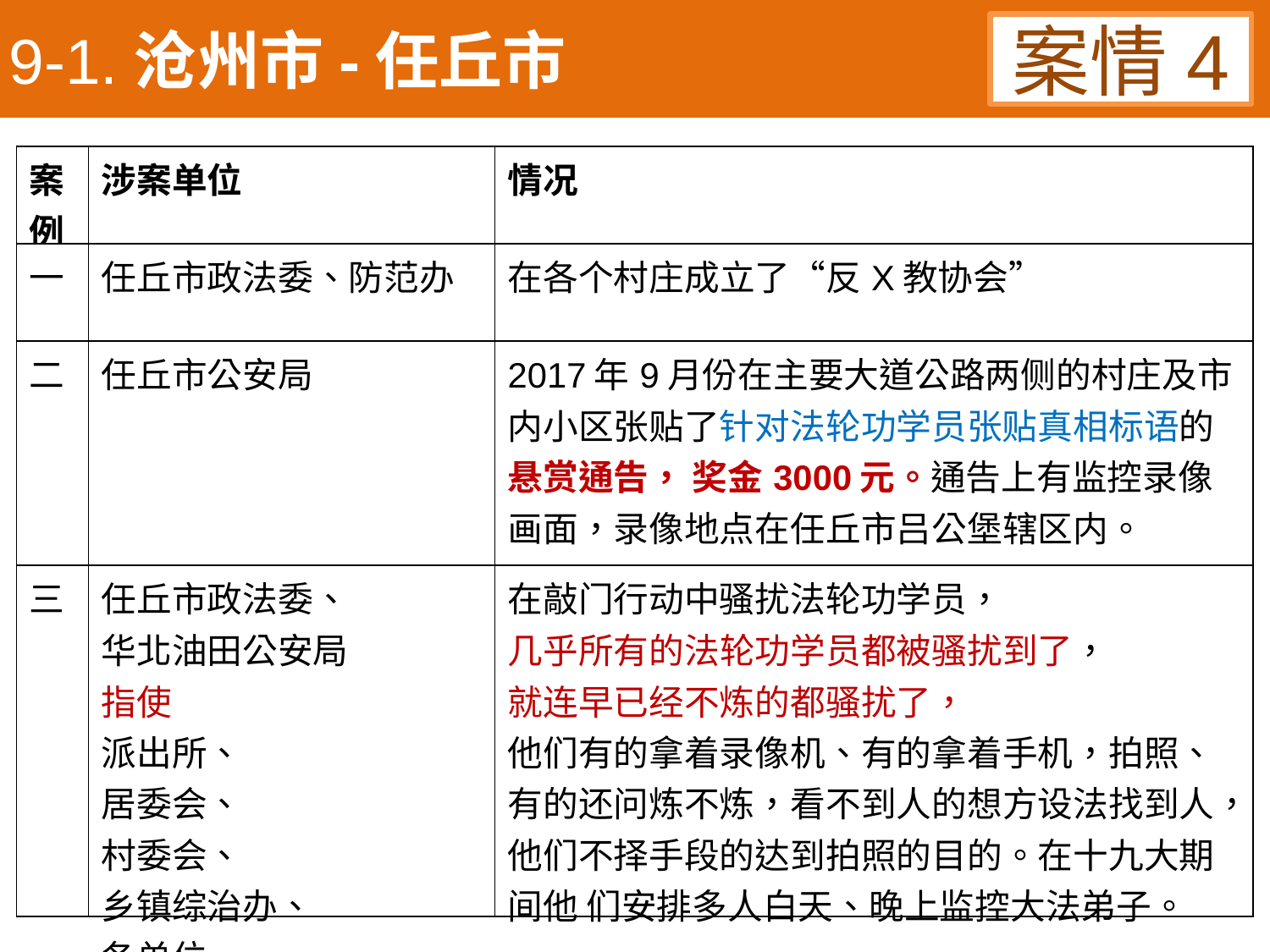

9-1.沧州市-任丘市
案情4
| 案例 | 涉案单位 | 情况 |
| --- | --- | --- |
| 一 | 任丘市政法委、防范办 | 在各个村庄成立了“反X教协会” |
| 二 | 任丘市公安局 | 2017年9月份在主要大道公路两侧的村庄及市内小区张贴了针对法轮功学员张贴真相标语的悬赏通告， 奖金3000元。通告上有监控录像画面，录像地点在任丘市吕公堡辖区内。 |
| 三 | 任丘市政法委、 华北油田公安局 指使 派出所、 居委会、 村委会、 乡镇综治办、 各单位 | 在敲门行动中骚扰法轮功学员， 几乎所有的法轮功学员都被骚扰到了， 就连早已经不炼的都骚扰了， 他们有的拿着录像机、有的拿着手机，拍照、有的还问炼不炼，看不到人的想方设法找到人，他们不择手段的达到拍照的目的。在十九大期间他 们安排多人白天、晚上监控大法弟子。 |